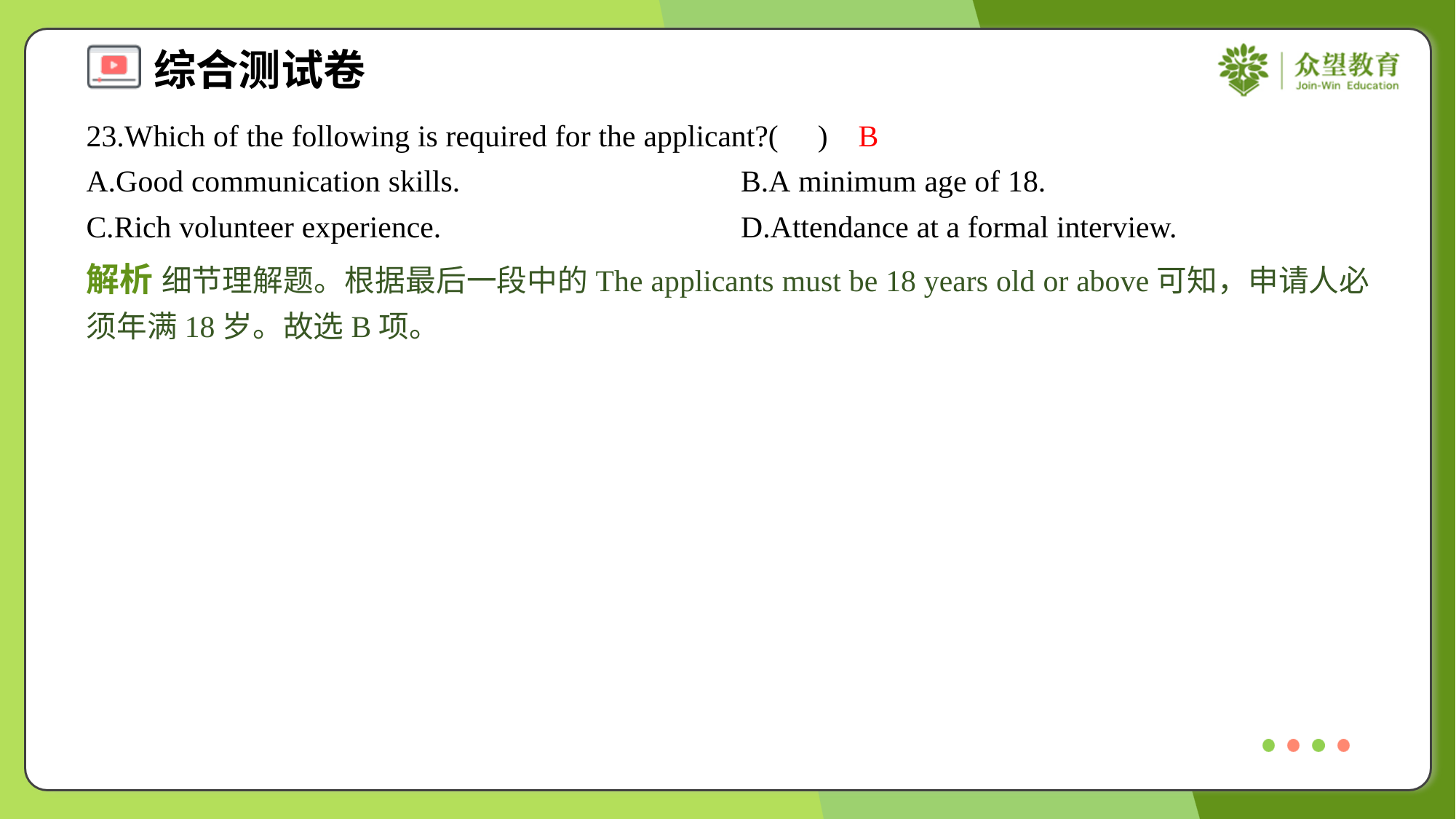

23.Which of the following is required for the applicant?(     )
B
A.Good communication skills.	B.A minimum age of 18.
C.Rich volunteer experience.	D.Attendance at a formal interview.
解析 细节理解题。根据最后一段中的The applicants must be 18 years old or above可知，申请人必须年满18岁。故选B项。